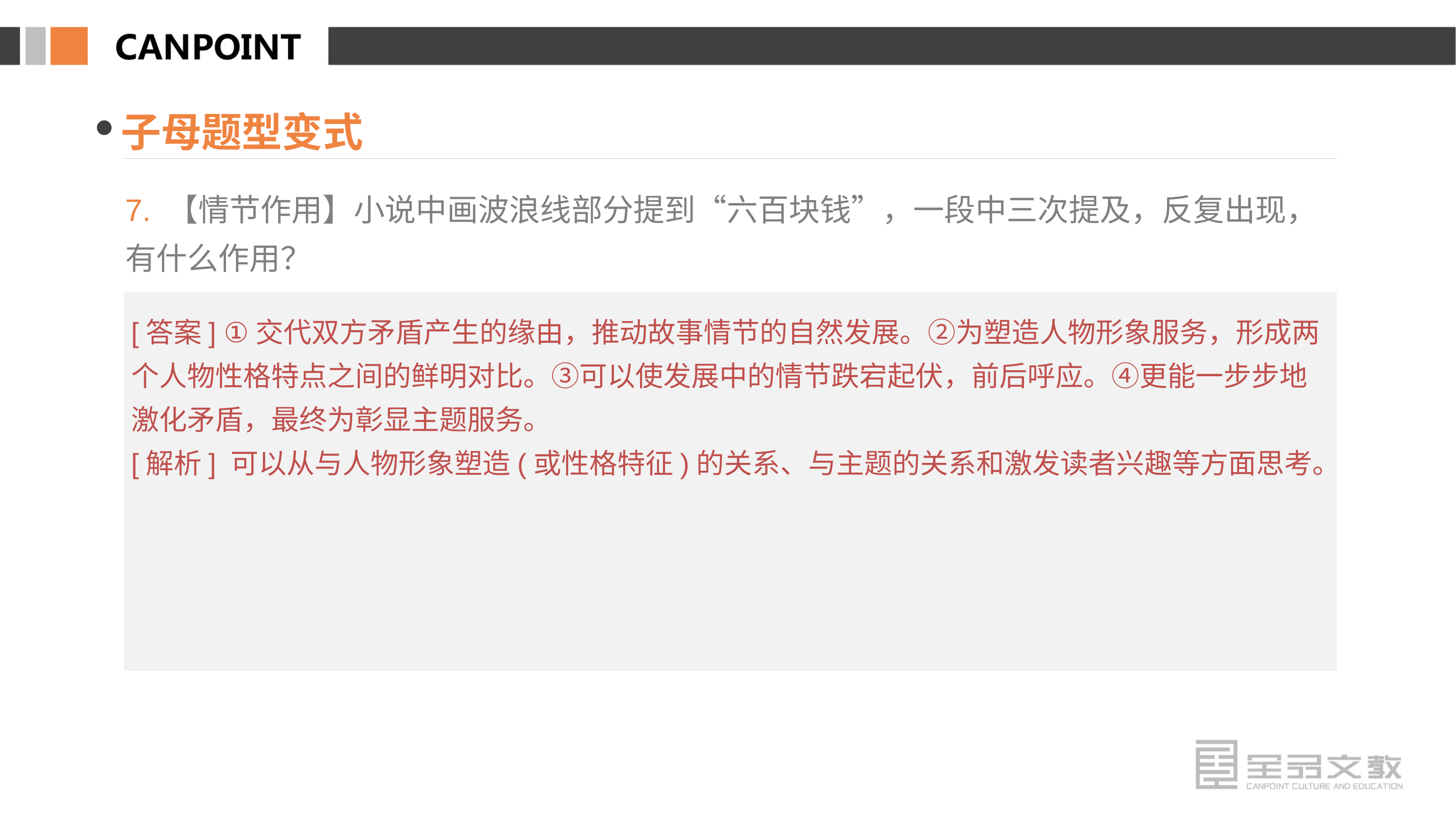

子母题型变式

7. 【情节作用】小说中画波浪线部分提到“六百块钱”，一段中三次提及，反复出现，有什么作用？

[答案] ①交代双方矛盾产生的缘由，推动故事情节的自然发展。②为塑造人物形象服务，形成两个人物性格特点之间的鲜明对比。③可以使发展中的情节跌宕起伏，前后呼应。④更能一步步地激化矛盾，最终为彰显主题服务。
[解析] 可以从与人物形象塑造(或性格特征)的关系、与主题的关系和激发读者兴趣等方面思考。